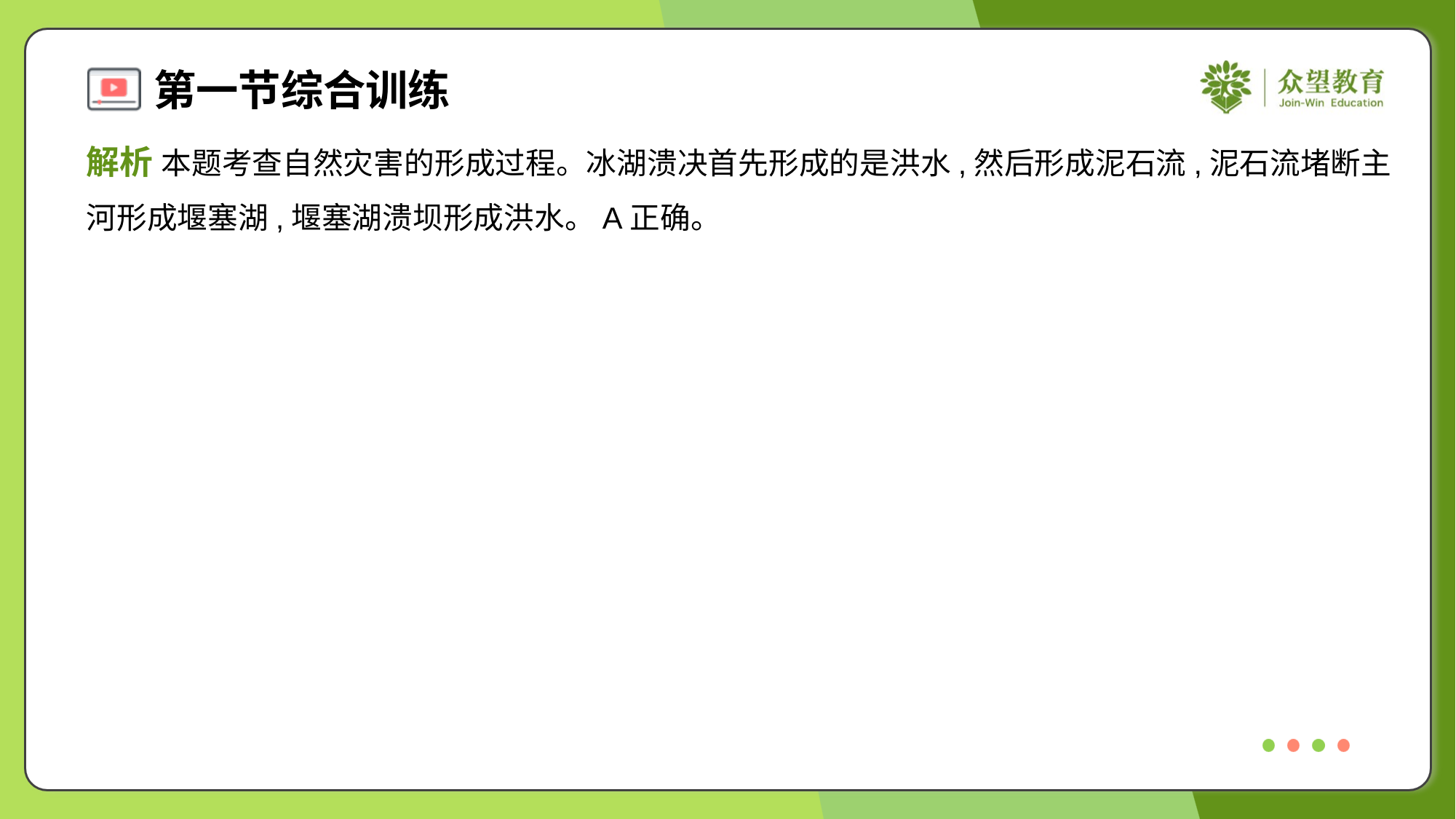

解析 本题考查自然灾害的形成过程。冰湖溃决首先形成的是洪水,然后形成泥石流,泥石流堵断主
河形成堰塞湖,堰塞湖溃坝形成洪水。A正确。